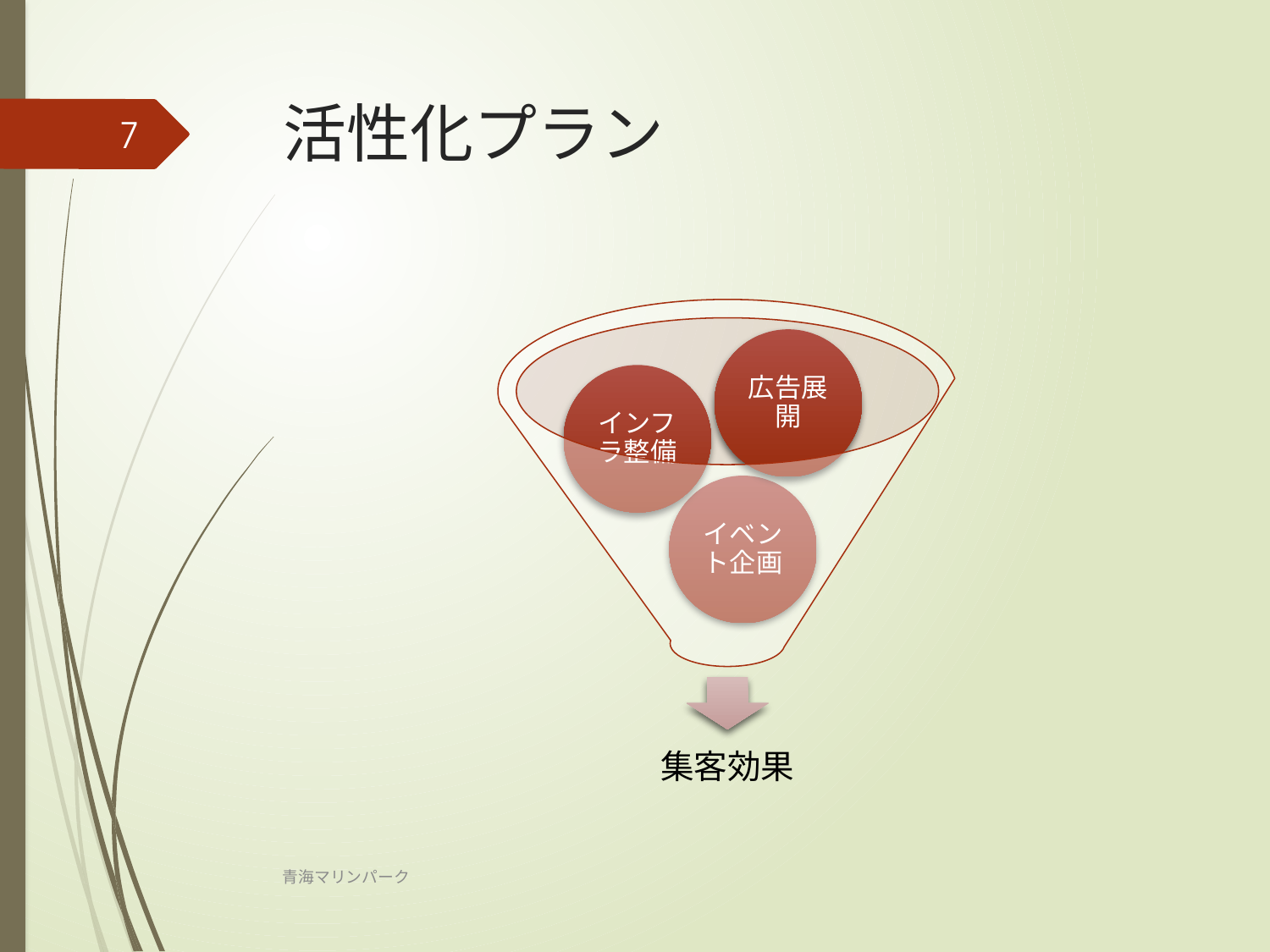

# 活性化プラン
7
集客効果
イベント企画
インフラ整備
広告展開
青海マリンパーク